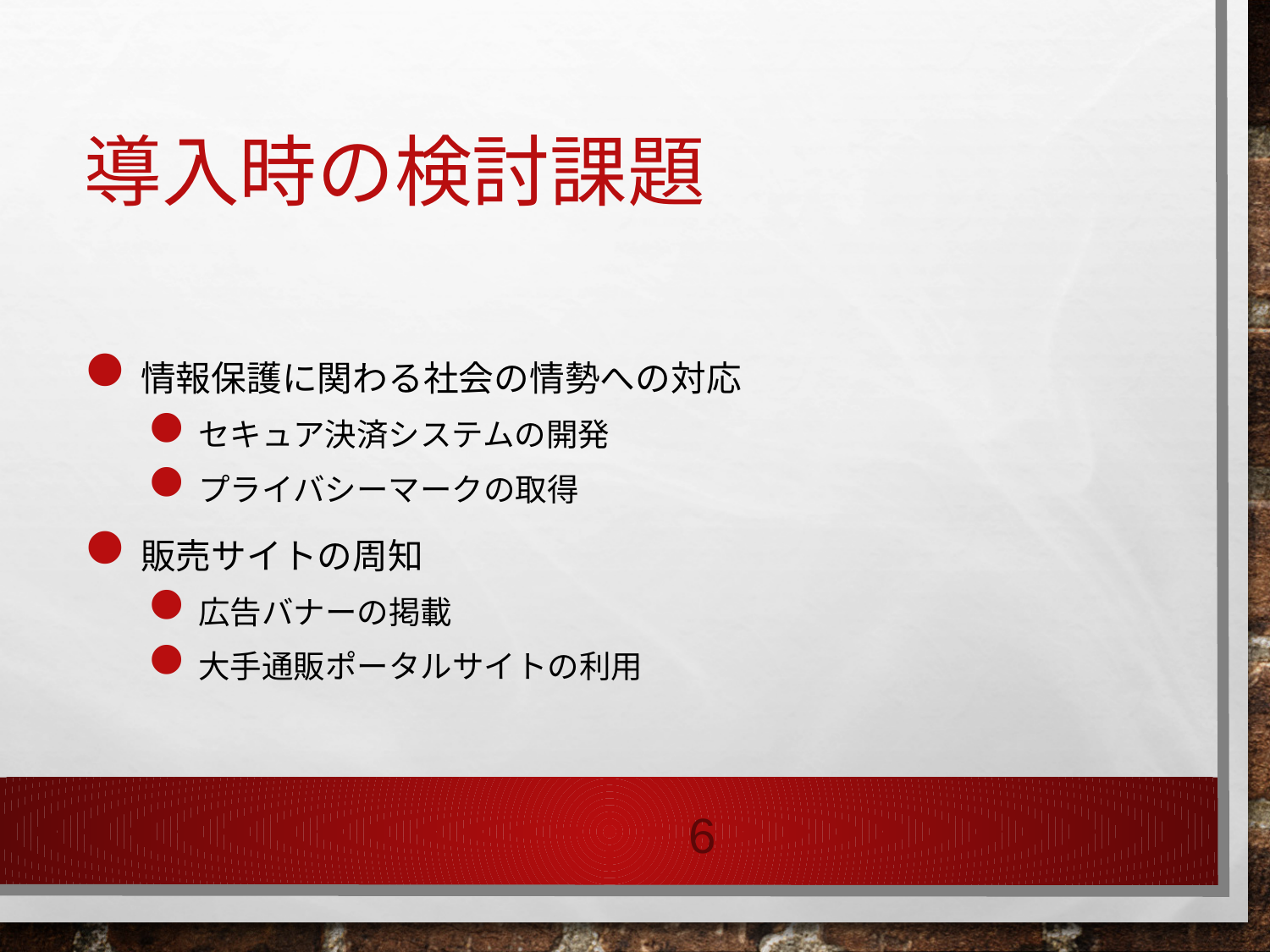

# 導入時の検討課題
情報保護に関わる社会の情勢への対応
セキュア決済システムの開発
プライバシーマークの取得
販売サイトの周知
広告バナーの掲載
大手通販ポータルサイトの利用
6